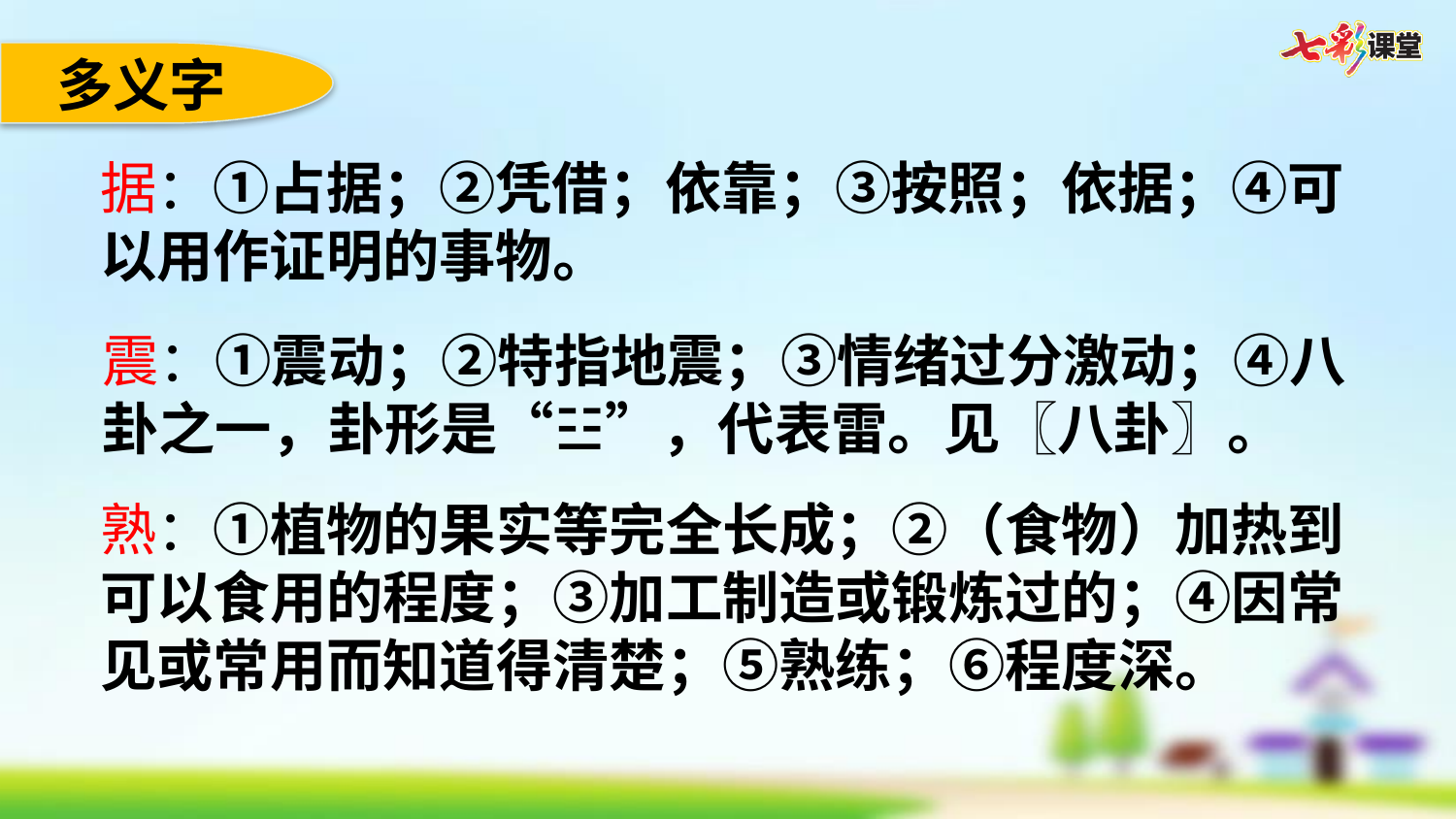

多义字
据：①占据；②凭借；依靠；③按照；依据；④可以用作证明的事物。
震：①震动；②特指地震；③情绪过分激动；④八卦之一，卦形是“☳”，代表雷。见〖八卦〗。
熟：①植物的果实等完全长成；②（食物）加热到可以食用的程度；③加工制造或锻炼过的；④因常见或常用而知道得清楚；⑤熟练；⑥程度深。